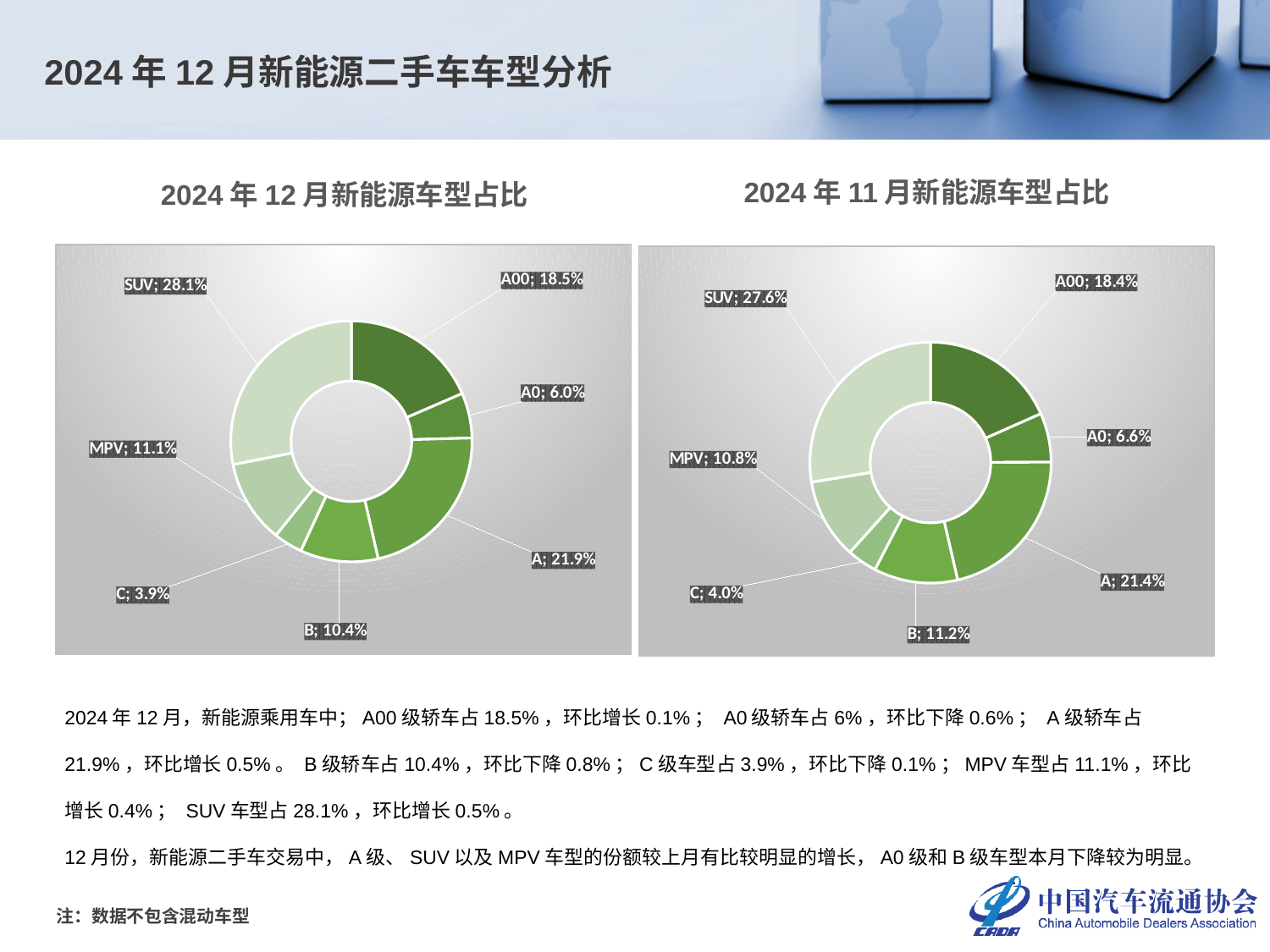

2024年12月新能源二手车车型分析
2024年11月新能源车型占比
2024年12月新能源车型占比

### Chart

| Category |  |
|---|---|
| A00 | 0.18511242086880594 |
| A0 | 0.06046714691115477 |
| A | 0.2188022993523976 |
| B | 0.10448955832059958 |
| C | 0.03878338063013898 |
| MPV | 0.11147493269300734 |
| SUV | 0.2808702612238958 |

### Chart

| Category |  |
|---|---|
| A00 | 0.18353886980955356 |
| A0 | 0.06579768966593819 |
| A | 0.2144864189822042 |
| B | 0.1123946300343428 |
| C | 0.0401966906025601 |
| MPV | 0.10759444270995941 |
| SUV | 0.2759912581954418 |
2024年12月，新能源乘用车中；A00级轿车占18.5%，环比增长0.1%； A0级轿车占6%，环比下降0.6%； A级轿车占21.9%，环比增长0.5%。 B级轿车占10.4%，环比下降0.8%；C级车型占3.9%，环比下降0.1%；MPV车型占11.1%，环比增长0.4%； SUV车型占28.1%，环比增长0.5%。
12月份，新能源二手车交易中，A级、SUV以及MPV车型的份额较上月有比较明显的增长，A0级和B级车型本月下降较为明显。
注：数据不包含混动车型